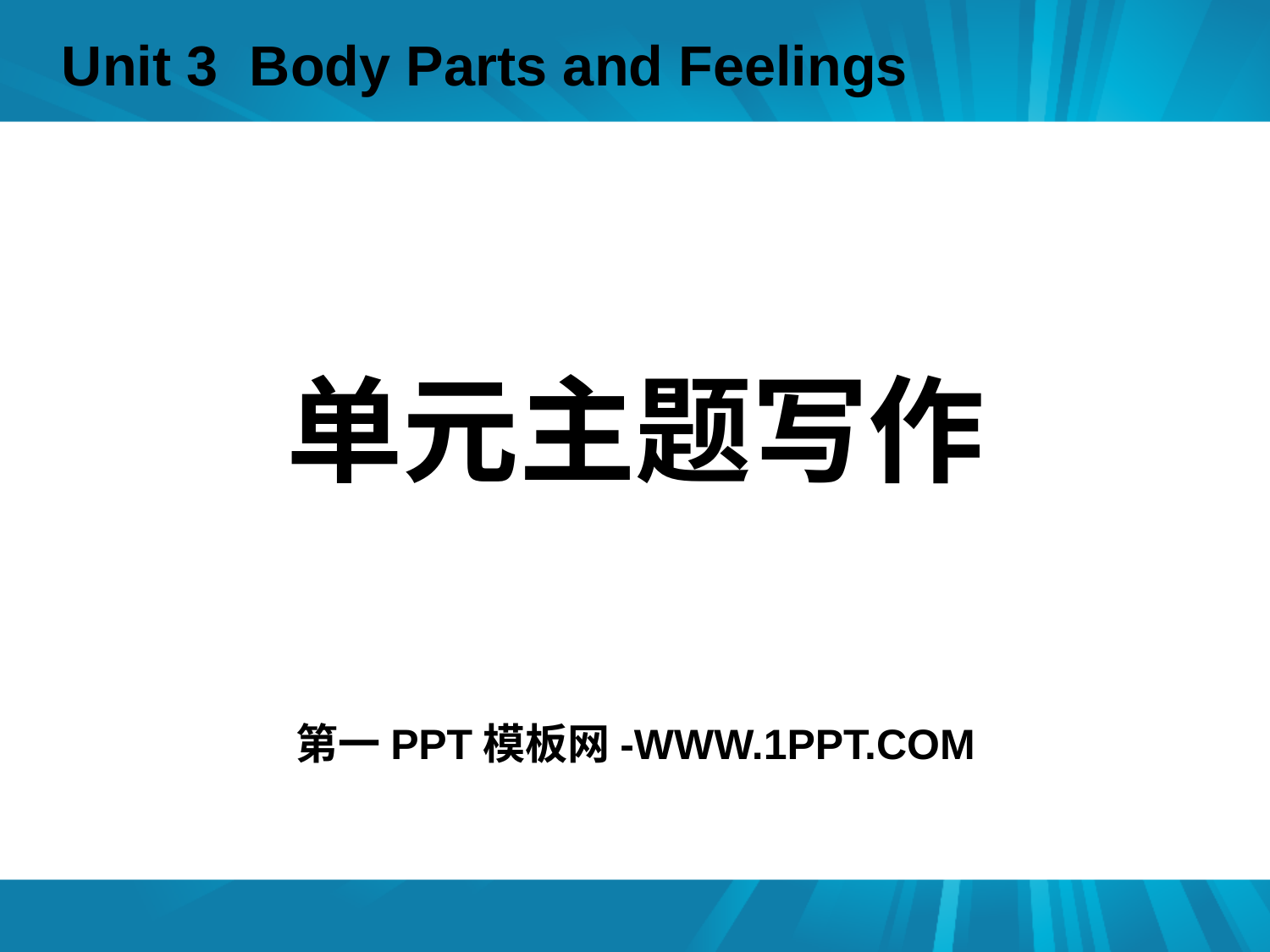

Unit 3  Body Parts and Feelings
单元主题写作
第一PPT模板网-WWW.1PPT.COM